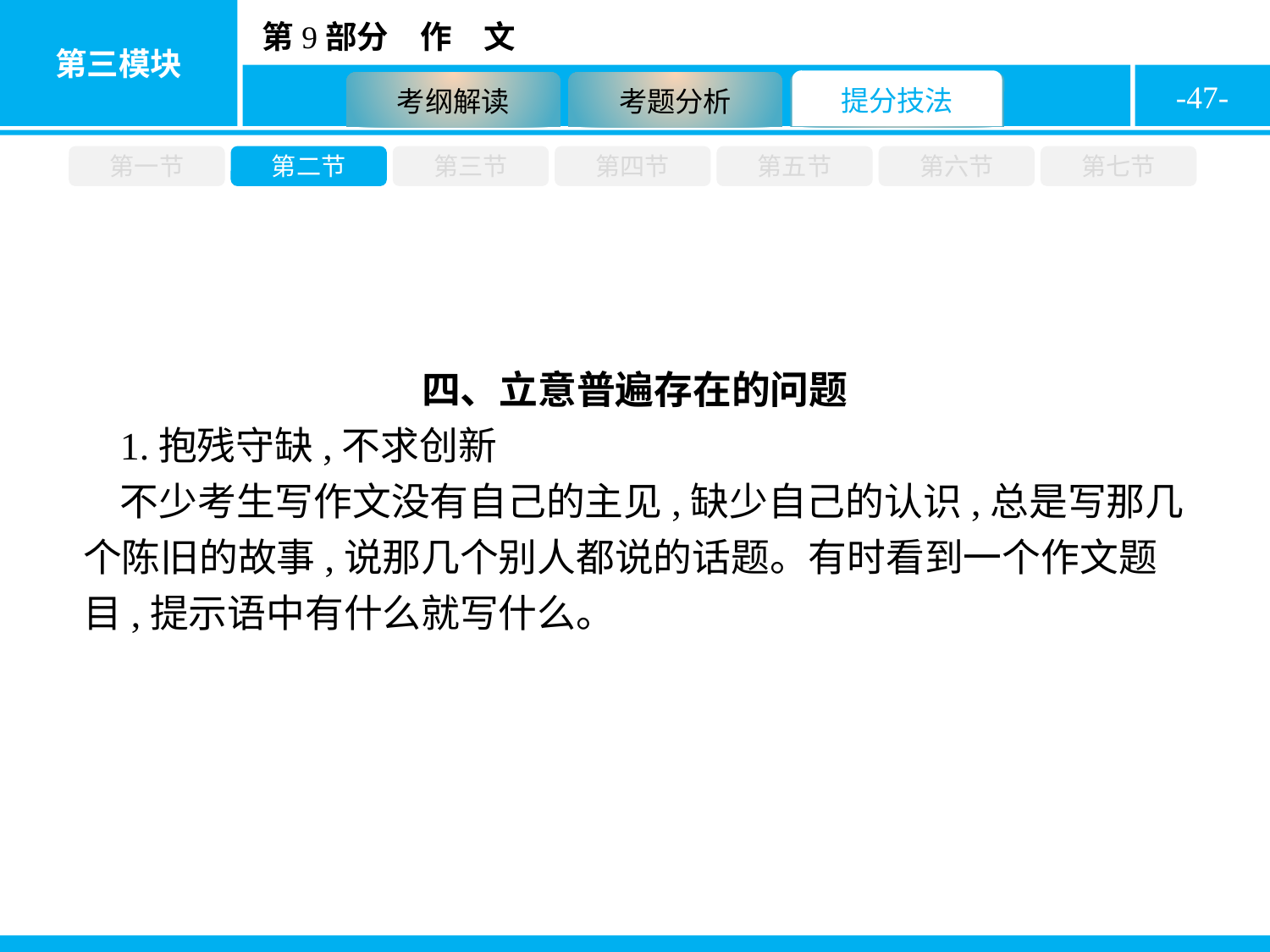

-47-
第一节
第二节
第三节
第四节
第五节
第六节
第七节
四、立意普遍存在的问题
1.抱残守缺,不求创新
不少考生写作文没有自己的主见,缺少自己的认识,总是写那几个陈旧的故事,说那几个别人都说的话题。有时看到一个作文题目,提示语中有什么就写什么。